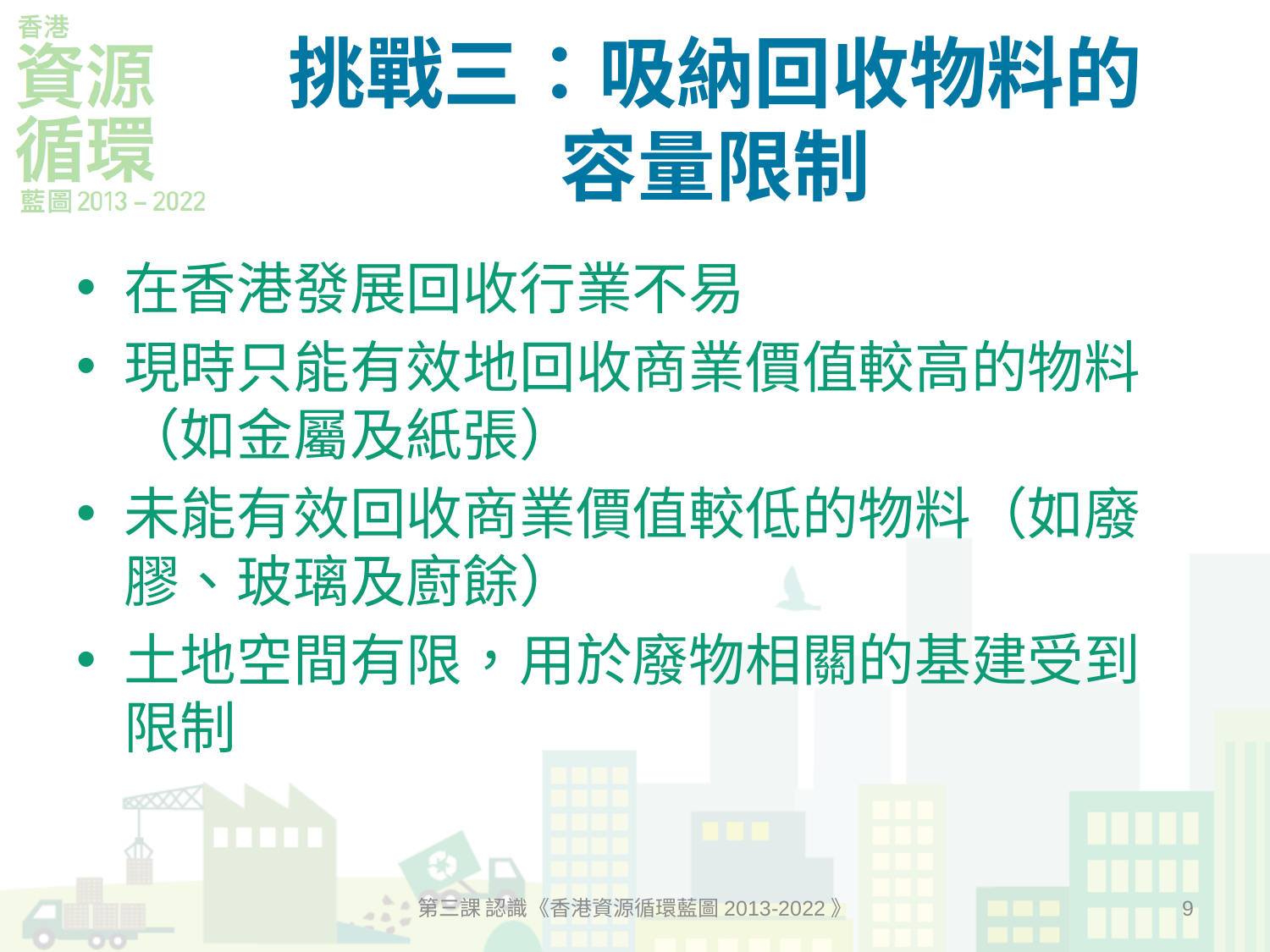

# 挑戰三：吸納回收物料的 容量限制
在香港發展回收行業不易
現時只能有效地回收商業價值較高的物料（如金屬及紙張）
未能有效回收商業價值較低的物料（如廢膠、玻璃及廚餘）
土地空間有限，用於廢物相關的基建受到限制
第三課 認識《香港資源循環藍圖2013-2022》
9